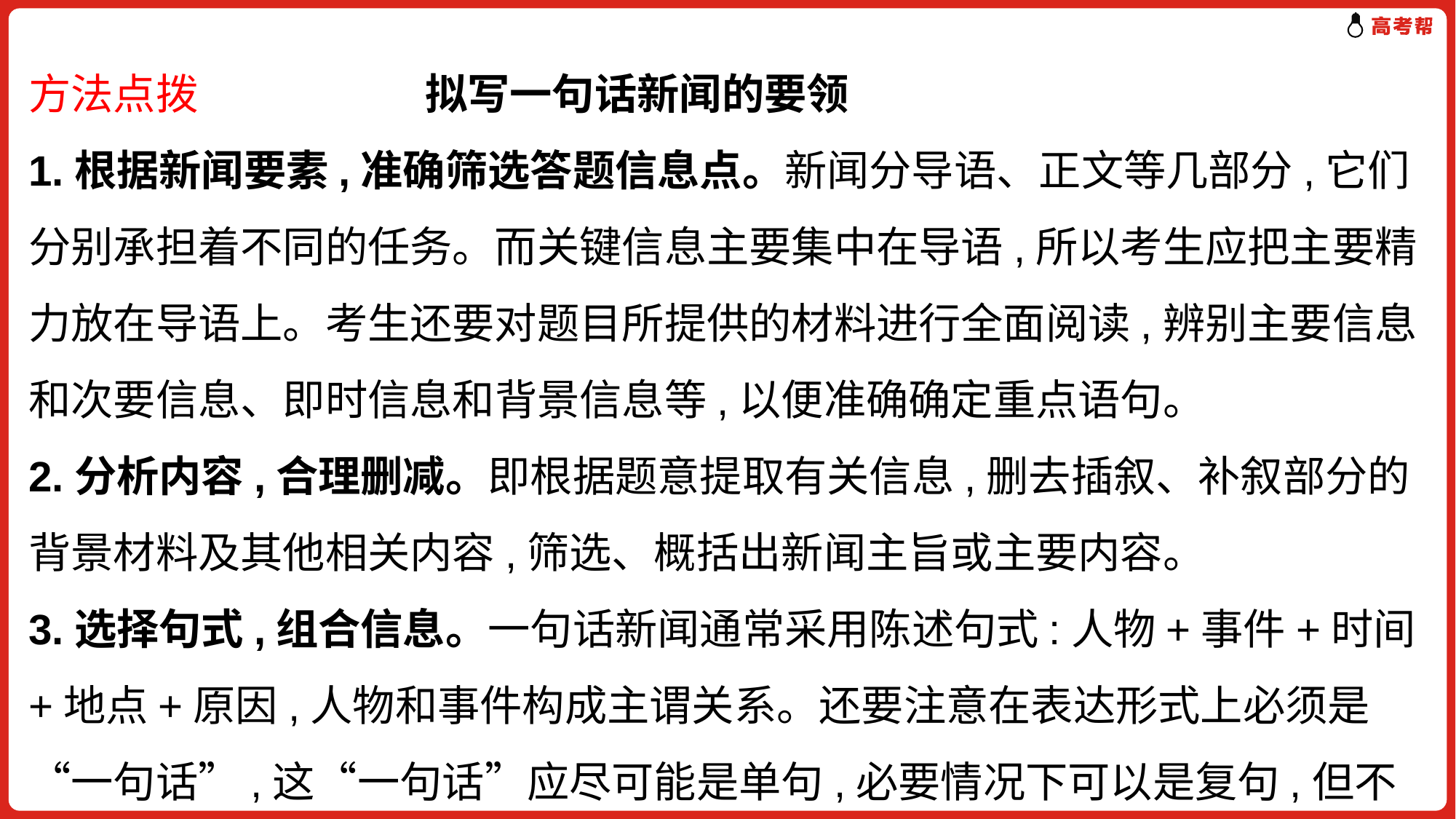

方法点拨                        拟写一句话新闻的要领
1.根据新闻要素,准确筛选答题信息点。新闻分导语、正文等几部分,它们分别承担着不同的任务。而关键信息主要集中在导语,所以考生应把主要精力放在导语上。考生还要对题目所提供的材料进行全面阅读,辨别主要信息和次要信息、即时信息和背景信息等,以便准确确定重点语句。
2.分析内容,合理删减。即根据题意提取有关信息,删去插叙、补叙部分的背景材料及其他相关内容,筛选、概括出新闻主旨或主要内容。
3.选择句式,组合信息。一句话新闻通常采用陈述句式:人物+事件+时间+地点+原因,人物和事件构成主谓关系。还要注意在表达形式上必须是“一句话”,这“一句话”应尽可能是单句,必要情况下可以是复句,但不能是句群。